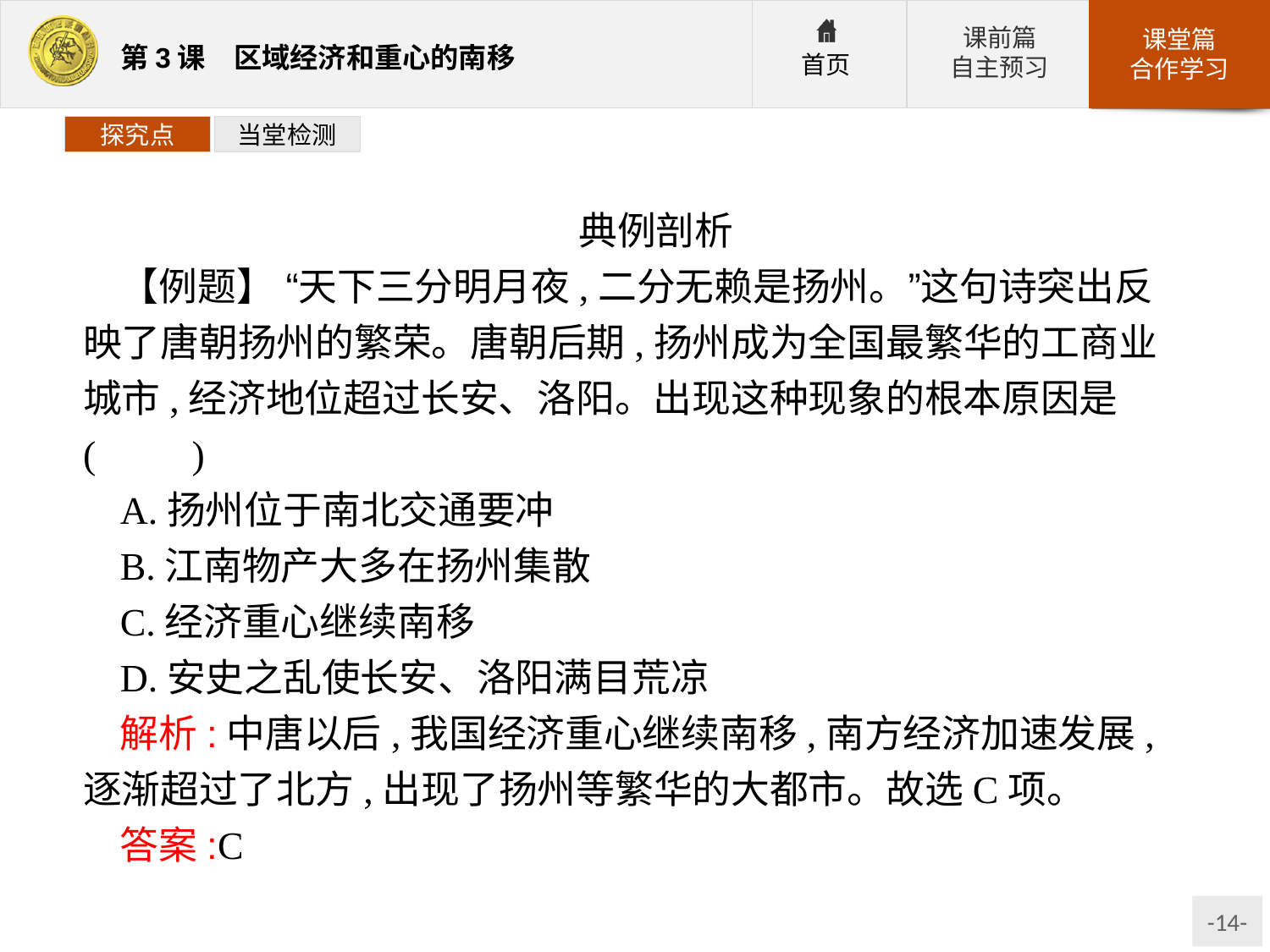

探究点
当堂检测
典例剖析
【例题】 “天下三分明月夜,二分无赖是扬州。”这句诗突出反映了唐朝扬州的繁荣。唐朝后期,扬州成为全国最繁华的工商业城市,经济地位超过长安、洛阳。出现这种现象的根本原因是(　　)
A.扬州位于南北交通要冲
B.江南物产大多在扬州集散
C.经济重心继续南移
D.安史之乱使长安、洛阳满目荒凉
解析:中唐以后,我国经济重心继续南移,南方经济加速发展,逐渐超过了北方,出现了扬州等繁华的大都市。故选C项。
答案:C